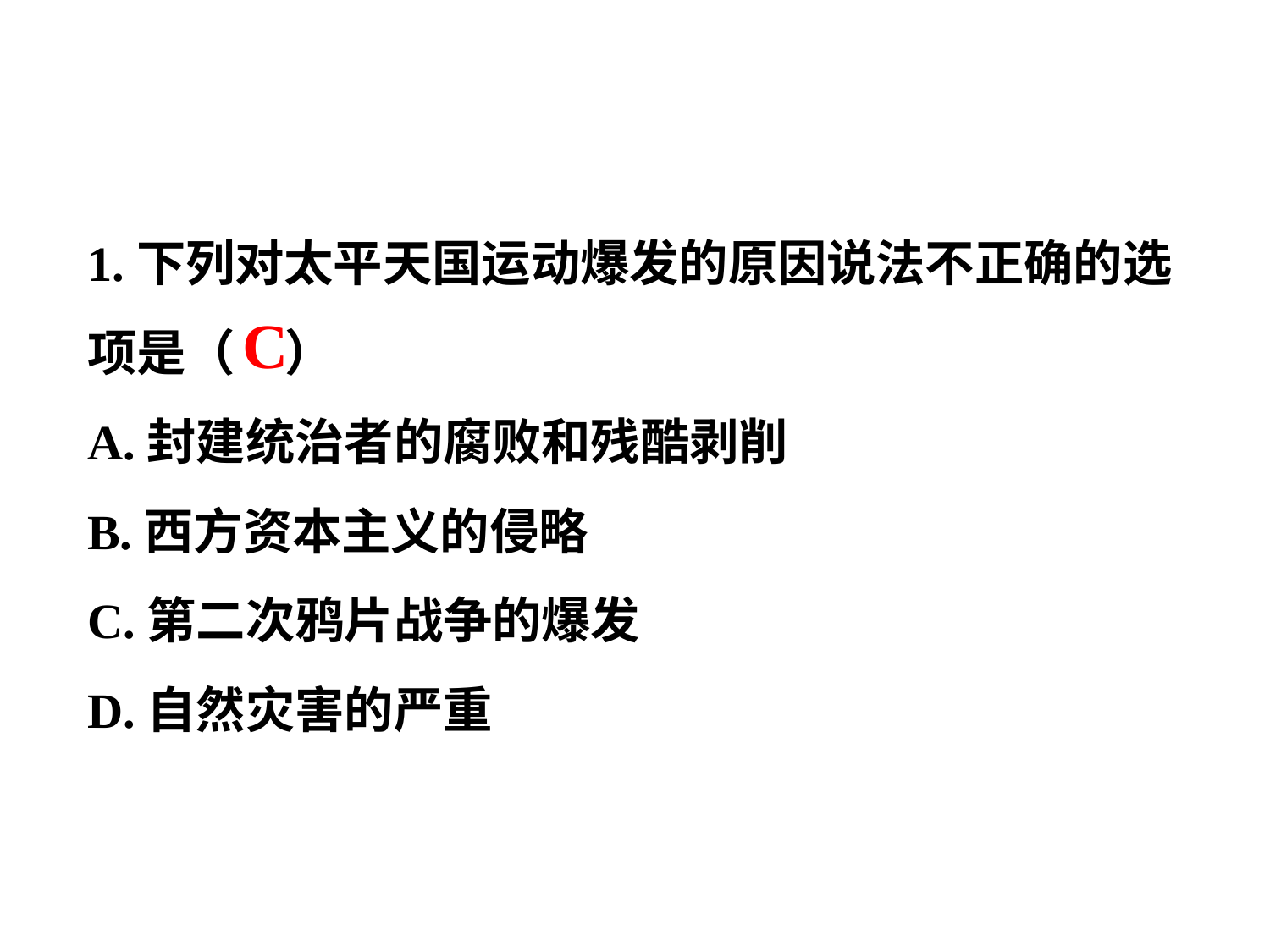

1.下列对太平天国运动爆发的原因说法不正确的选项是（　）
A.封建统治者的腐败和残酷剥削
B.西方资本主义的侵略
C.第二次鸦片战争的爆发
D.自然灾害的严重
  C